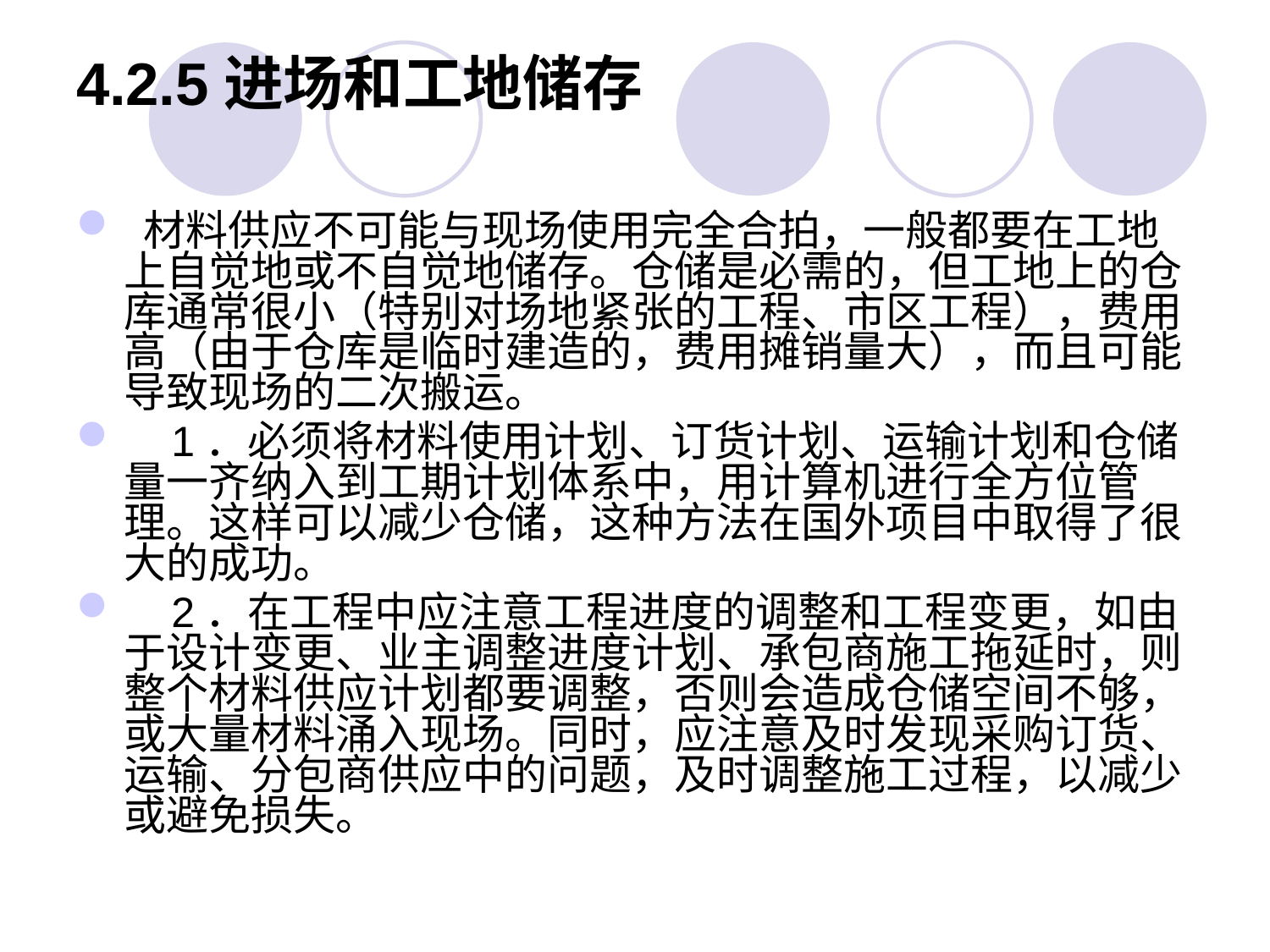

# 4.2.5进场和工地储存
 材料供应不可能与现场使用完全合拍，一般都要在工地上自觉地或不自觉地储存。仓储是必需的，但工地上的仓库通常很小（特别对场地紧张的工程、市区工程），费用高（由于仓库是临时建造的，费用摊销量大），而且可能导致现场的二次搬运。
    1．必须将材料使用计划、订货计划、运输计划和仓储量一齐纳入到工期计划体系中，用计算机进行全方位管理。这样可以减少仓储，这种方法在国外项目中取得了很大的成功。
    2．在工程中应注意工程进度的调整和工程变更，如由于设计变更、业主调整进度计划、承包商施工拖延时，则整个材料供应计划都要调整，否则会造成仓储空间不够，或大量材料涌入现场。同时，应注意及时发现采购订货、运输、分包商供应中的问题，及时调整施工过程，以减少或避免损失。